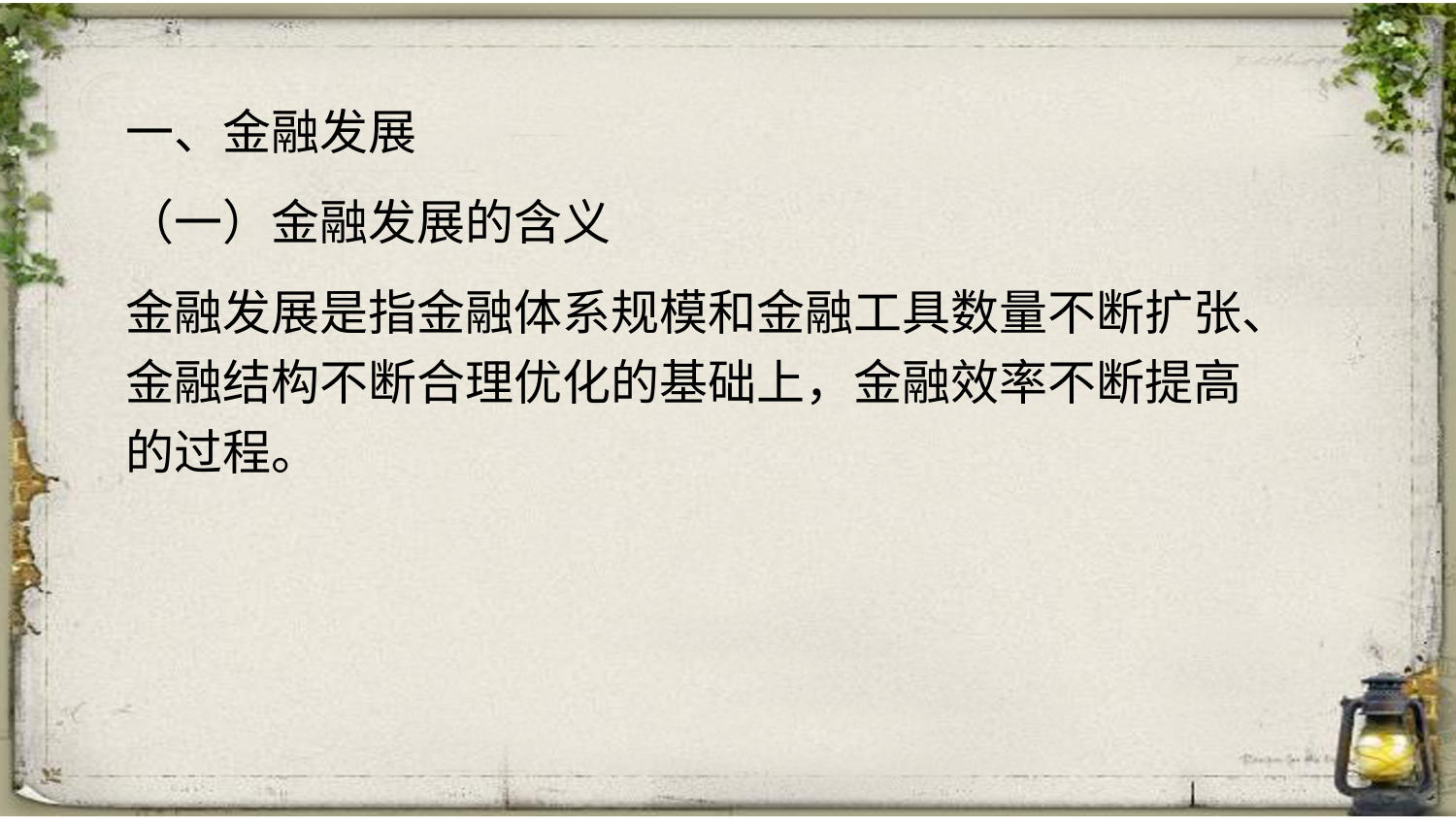

一、金融发展
（一）金融发展的含义
金融发展是指金融体系规模和金融工具数量不断扩张、金融结构不断合理优化的基础上，金融效率不断提高的过程。